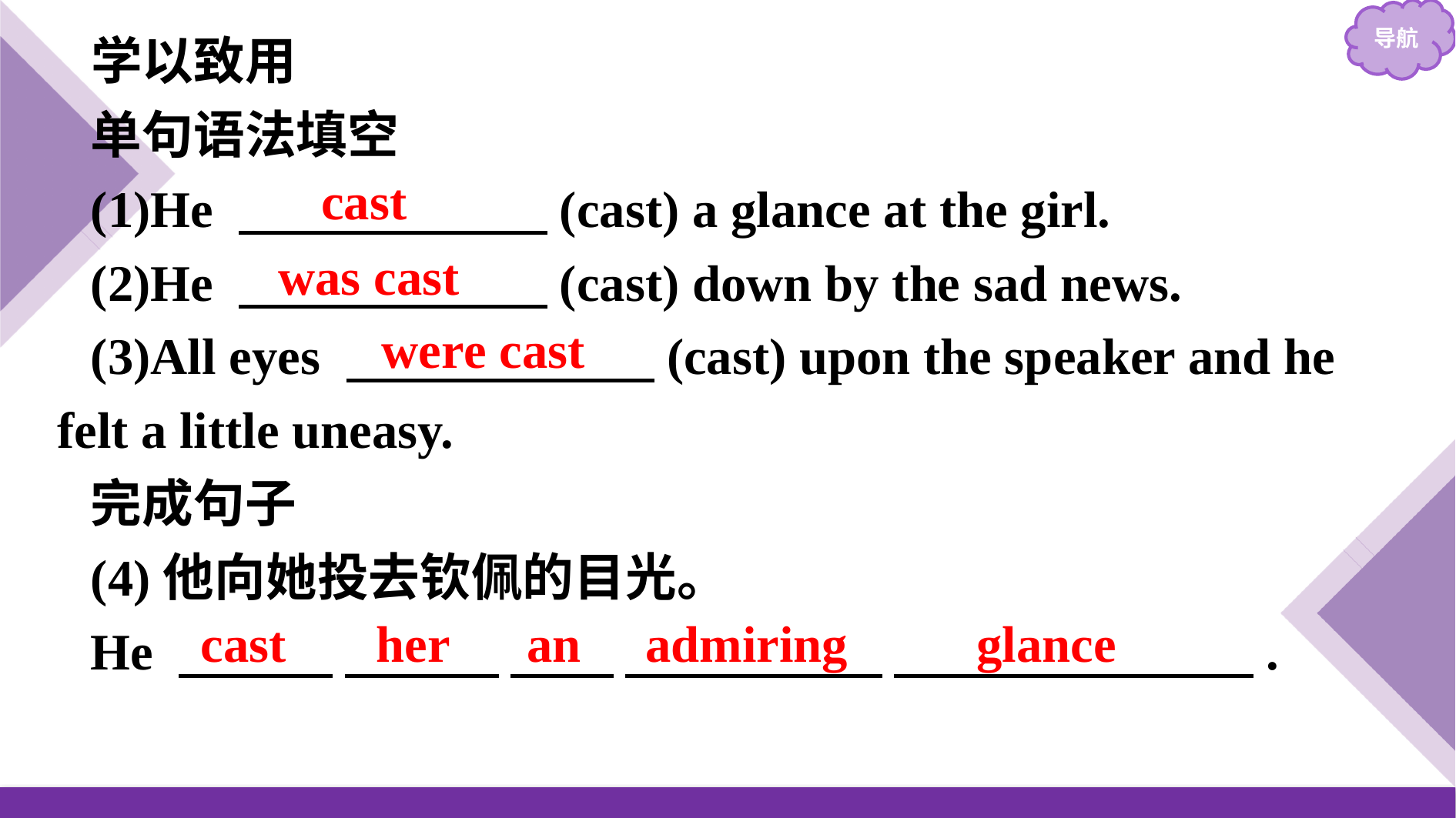

学以致用
单句语法填空
(1)He 　　　　　　(cast) a glance at the girl.
(2)He 　　　　　　(cast) down by the sad news.
(3)All eyes 　　　　　　(cast) upon the speaker and he felt a little uneasy.
完成句子
(4)他向她投去钦佩的目光。
He 　　　 　　　 　　 　　　　　 　　　　　　　.
cast
was cast
were cast
cast       her      an     admiring          glance